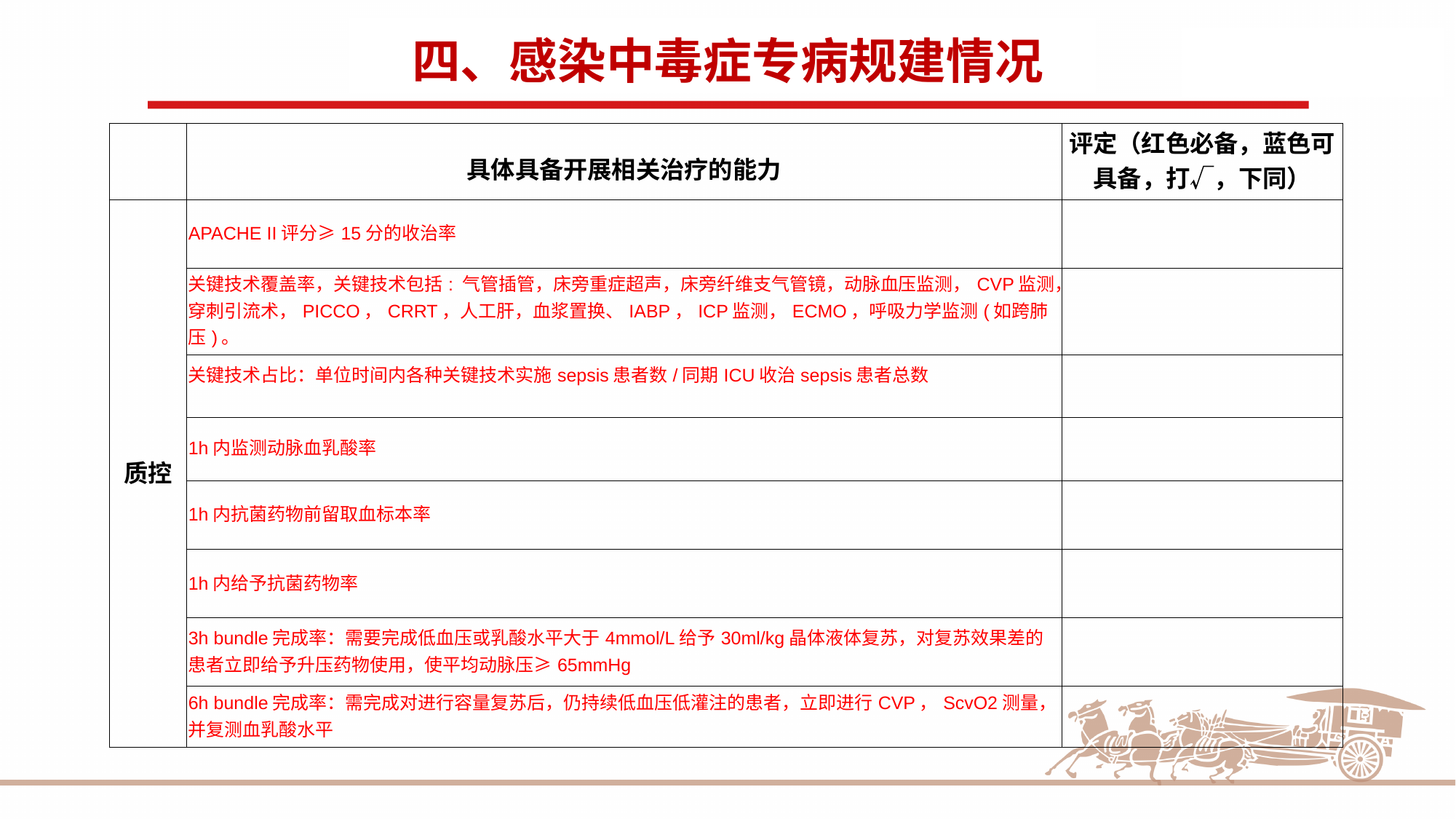

四、感染中毒症专病规建情况
|  | 具体具备开展相关治疗的能力 | 评定（红色必备，蓝色可具备，打√，下同） |
| --- | --- | --- |
| 质控 | APACHE II评分≥15分的收治率 |  |
|  | 关键技术覆盖率，关键技术包括: 气管插管，床旁重症超声，床旁纤维支气管镜，动脉血压监测，CVP监测，穿刺引流术，PICCO，CRRT，人工肝，血浆置换、IABP，ICP监测，ECMO，呼吸力学监测(如跨肺压)。 |  |
|  | 关键技术占比：单位时间内各种关键技术实施sepsis患者数/同期ICU收治sepsis患者总数 |  |
|  | 1h内监测动脉血乳酸率 |  |
|  | 1h内抗菌药物前留取血标本率 |  |
|  | 1h内给予抗菌药物率 |  |
|  | 3h bundle完成率：需要完成低血压或乳酸水平大于4mmol/L给予30ml/kg晶体液体复苏，对复苏效果差的患者立即给予升压药物使用，使平均动脉压≥65mmHg |  |
|  | 6h bundle完成率：需完成对进行容量复苏后，仍持续低血压低灌注的患者，立即进行CVP，ScvO2测量，并复测血乳酸水平 |  |